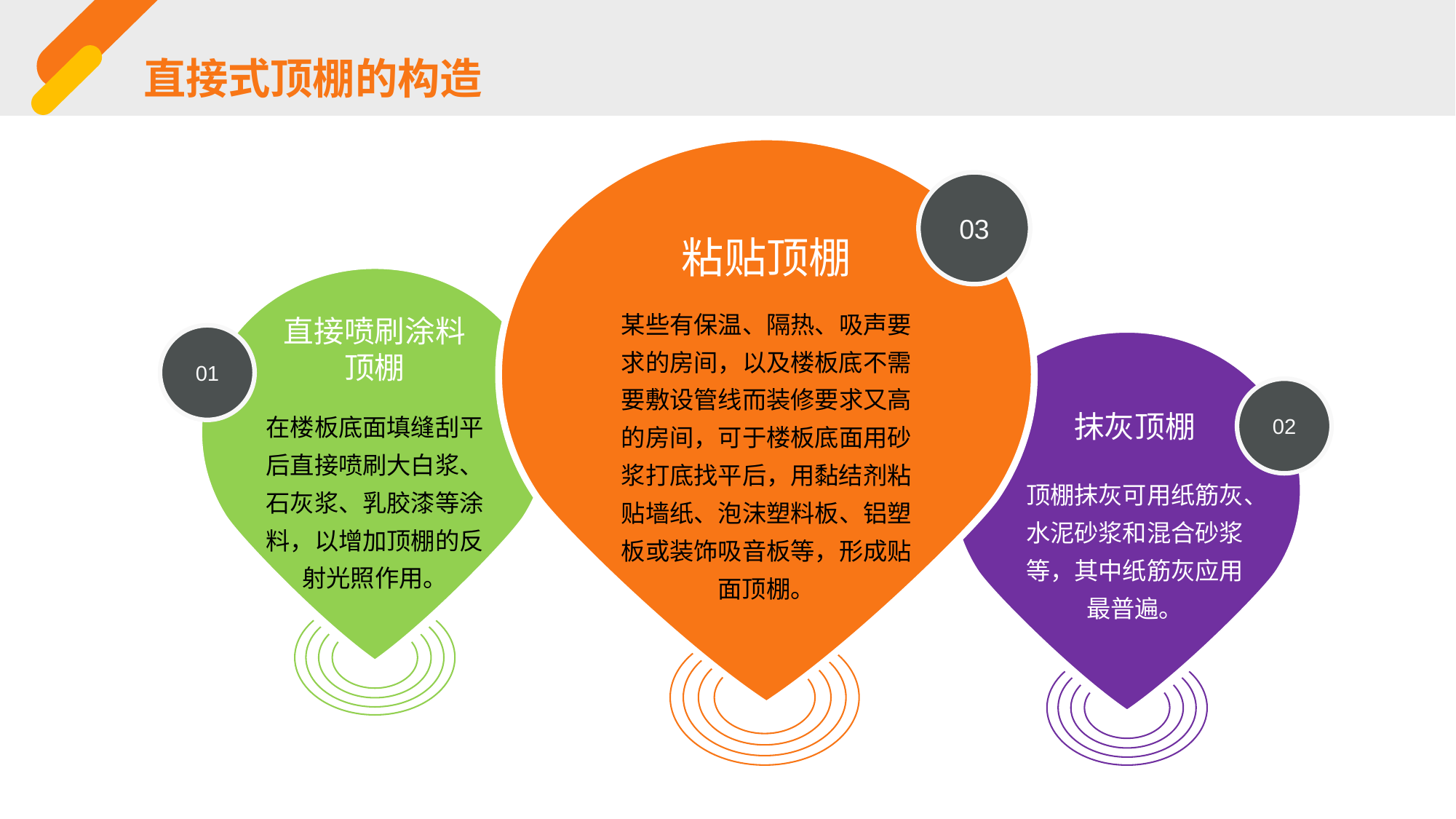

直接式顶棚的构造

03
粘贴顶棚
某些有保温、隔热、吸声要求的房间，以及楼板底不需要敷设管线而装修要求又高的房间，可于楼板底面用砂浆打底找平后，用黏结剂粘贴墙纸、泡沫塑料板、铝塑板或装饰吸音板等，形成贴面顶棚。

直接喷刷涂料顶棚

01
在楼板底面填缝刮平后直接喷刷大白浆、石灰浆、乳胶漆等涂料，以增加顶棚的反射光照作用。

抹灰顶棚
02
顶棚抹灰可用纸筋灰、水泥砂浆和混合砂浆等，其中纸筋灰应用最普遍。